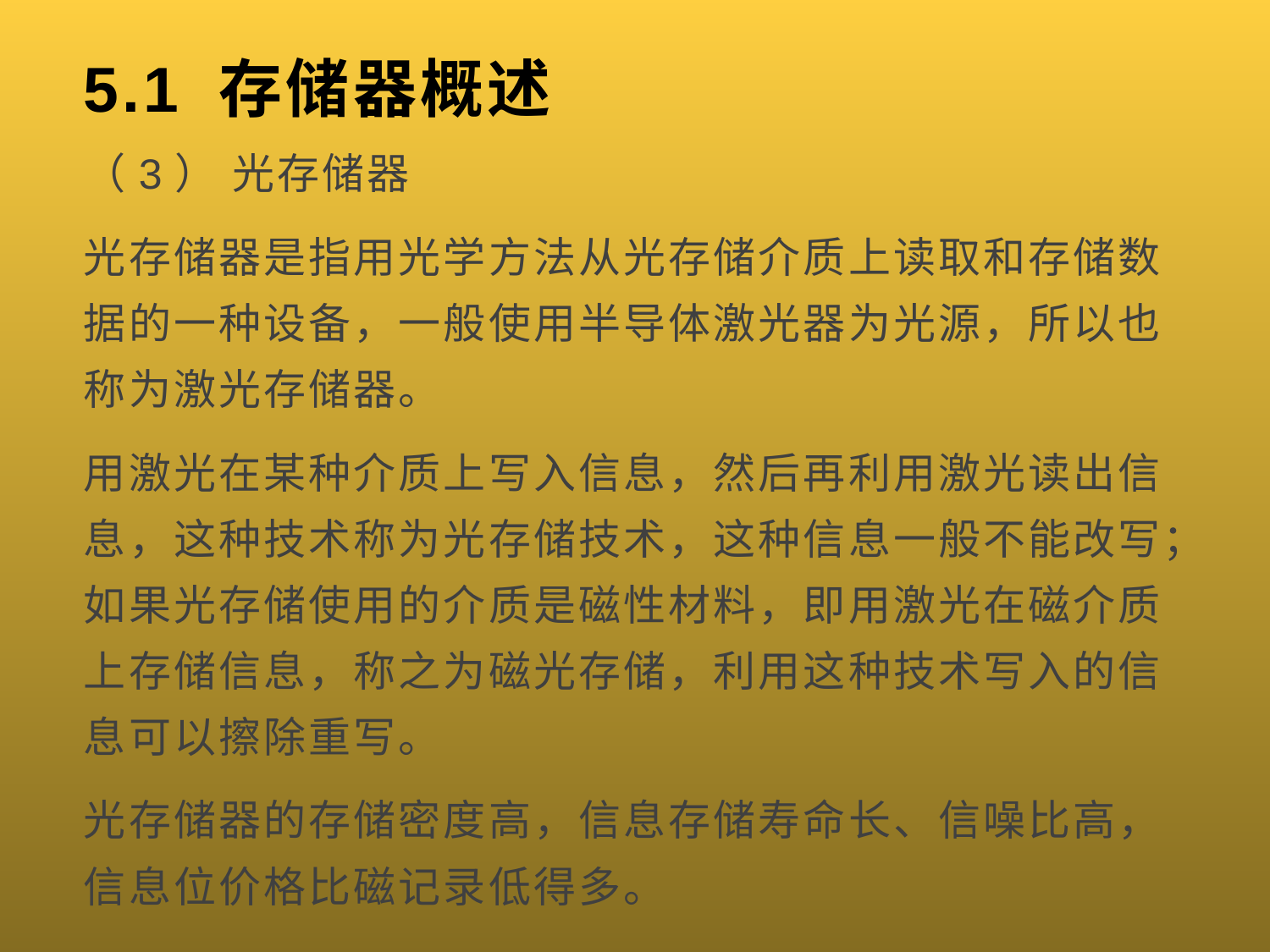

# 5.1 存储器概述
（3） 光存储器
光存储器是指用光学方法从光存储介质上读取和存储数据的一种设备，一般使用半导体激光器为光源，所以也称为激光存储器。
用激光在某种介质上写入信息，然后再利用激光读出信息，这种技术称为光存储技术，这种信息一般不能改写；如果光存储使用的介质是磁性材料，即用激光在磁介质上存储信息，称之为磁光存储，利用这种技术写入的信息可以擦除重写。
光存储器的存储密度高，信息存储寿命长、信噪比高，信息位价格比磁记录低得多。